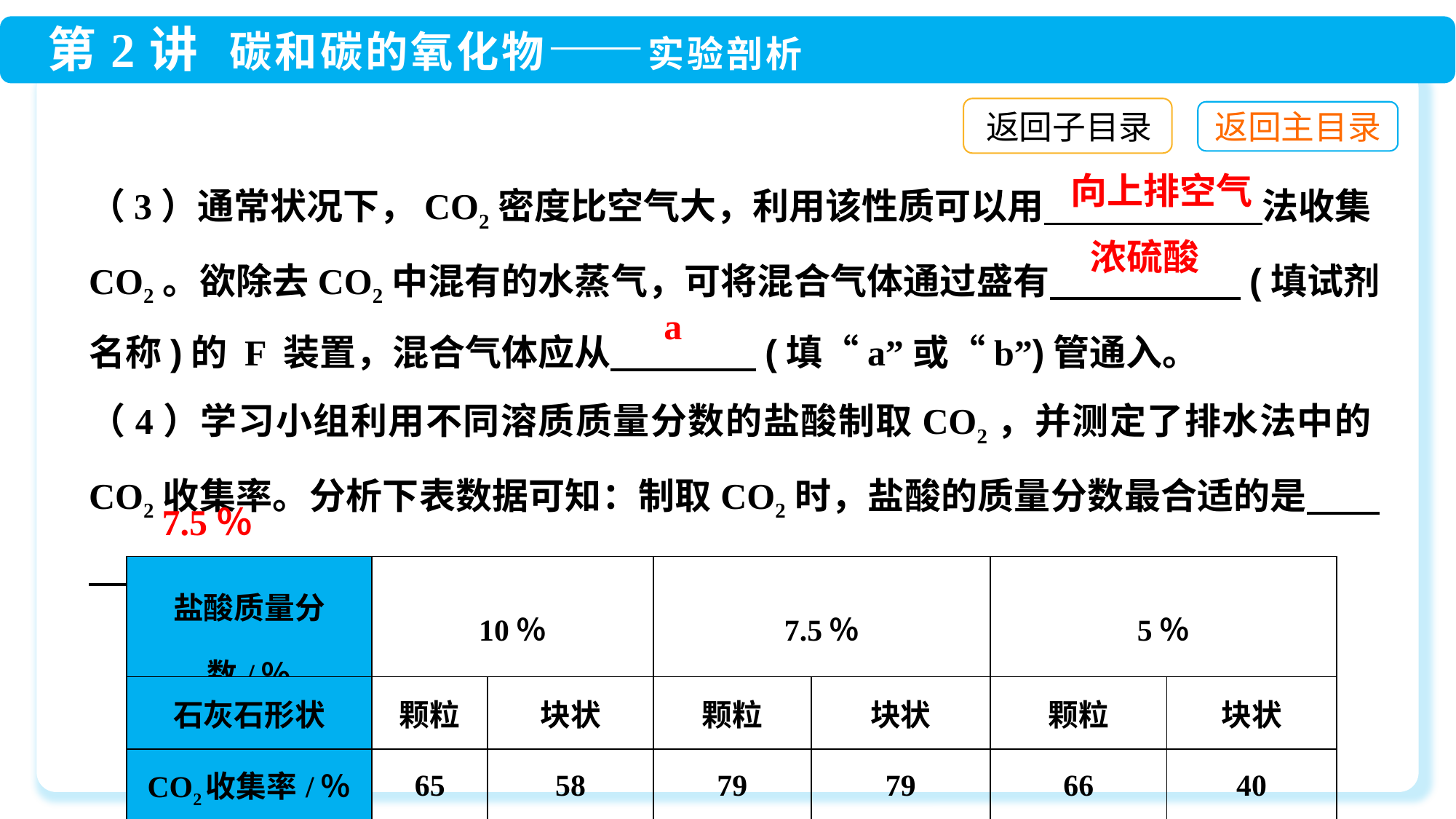

返回子目录
（3）通常状况下，CO2密度比空气大，利用该性质可以用　　　　　　法收集CO2。欲除去CO2中混有的水蒸气，可将混合气体通过盛有　　　　　 (填试剂名称)的 F 装置，混合气体应从　　　　(填“a”或“b”)管通入。
（4）学习小组利用不同溶质质量分数的盐酸制取CO2，并测定了排水法中的CO2收集率。分析下表数据可知：制取CO2时，盐酸的质量分数最合适的是　　　　。
向上排空气
浓硫酸
a
7.5％
| 盐酸质量分数/％ | 10％ |  | 7.5％ |  | 5％ |  |
| --- | --- | --- | --- | --- | --- | --- |
| 石灰石形状 | 颗粒 | 块状 | 颗粒 | 块状 | 颗粒 | 块状 |
| CO2收集率/％ | 65 | 58 | 79 | 79 | 66 | 40 |